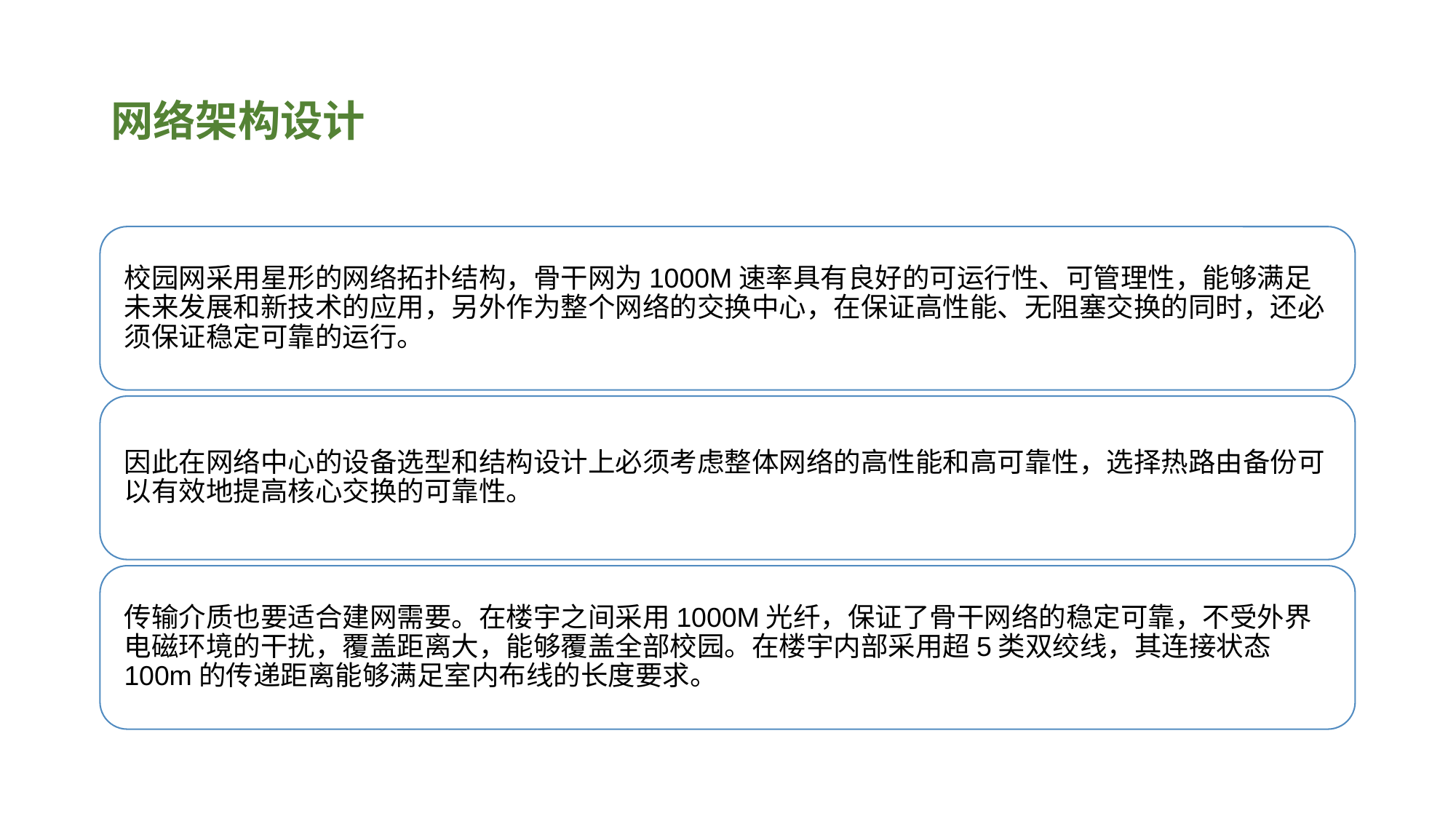

# 网络架构设计
校园网采用星形的网络拓扑结构，骨干网为1000M速率具有良好的可运行性、可管理性，能够满足未来发展和新技术的应用，另外作为整个网络的交换中心，在保证高性能、无阻塞交换的同时，还必须保证稳定可靠的运行。
因此在网络中心的设备选型和结构设计上必须考虑整体网络的高性能和高可靠性，选择热路由备份可以有效地提高核心交换的可靠性。
传输介质也要适合建网需要。在楼宇之间采用1000M光纤，保证了骨干网络的稳定可靠，不受外界电磁环境的干扰，覆盖距离大，能够覆盖全部校园。在楼宇内部采用超5类双绞线，其连接状态100m的传递距离能够满足室内布线的长度要求。